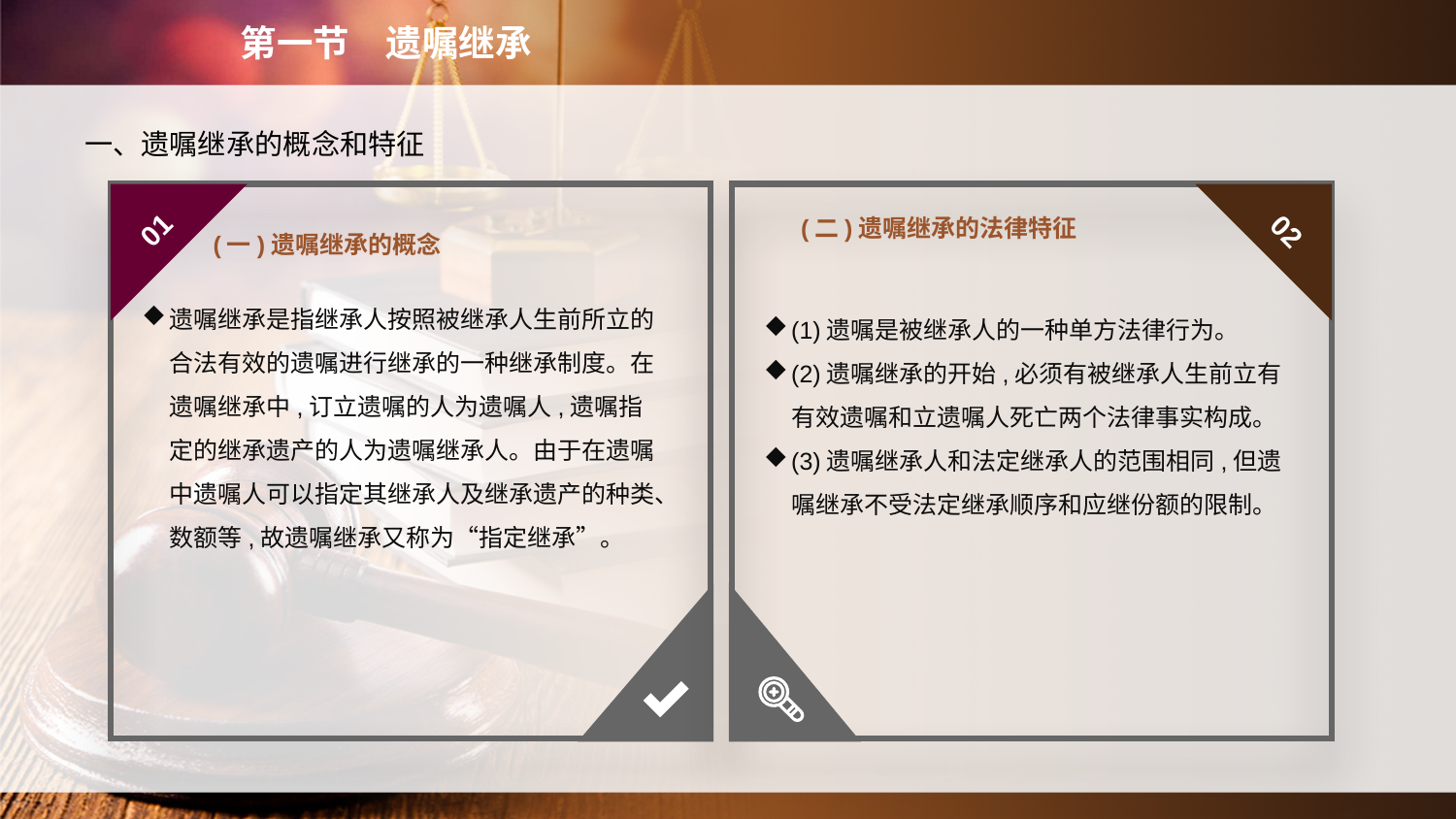

第一节　遗嘱继承
　　一、遗嘱继承的概念和特征

(一)遗嘱继承的概念
(二)遗嘱继承的法律特征
01
02
遗嘱继承是指继承人按照被继承人生前所立的合法有效的遗嘱进行继承的一种继承制度。在遗嘱继承中,订立遗嘱的人为遗嘱人,遗嘱指定的继承遗产的人为遗嘱继承人。由于在遗嘱中遗嘱人可以指定其继承人及继承遗产的种类、数额等,故遗嘱继承又称为“指定继承”。
(1)遗嘱是被继承人的一种单方法律行为。
(2)遗嘱继承的开始,必须有被继承人生前立有有效遗嘱和立遗嘱人死亡两个法律事实构成。
(3)遗嘱继承人和法定继承人的范围相同,但遗嘱继承不受法定继承顺序和应继份额的限制。